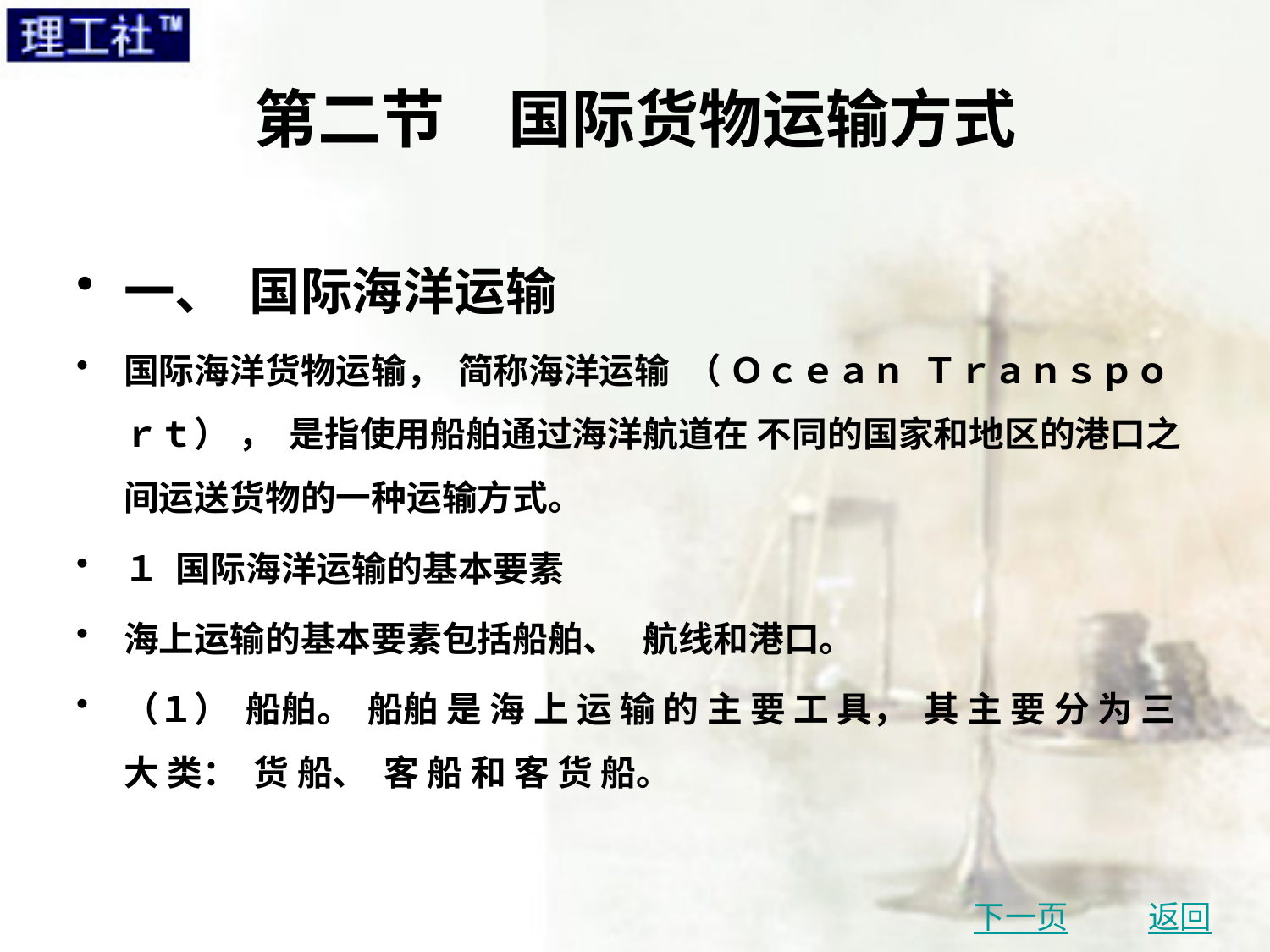

# 第二节　国际货物运输方式
一、  国际海洋运输
国际海洋货物运输，  简称海洋运输  （ Ｏｃｅａｎ  Ｔｒａｎｓｐｏｒｔ） ，  是指使用船舶通过海洋航道在 不同的国家和地区的港口之间运送货物的一种运输方式。
１  国际海洋运输的基本要素
海上运输的基本要素包括船舶、   航线和港口。
（１）  船舶。  船舶 是 海 上 运 输 的 主 要 工 具，  其 主 要 分 为 三 大 类：  货 船、  客 船 和 客 货 船。
下一页
返回